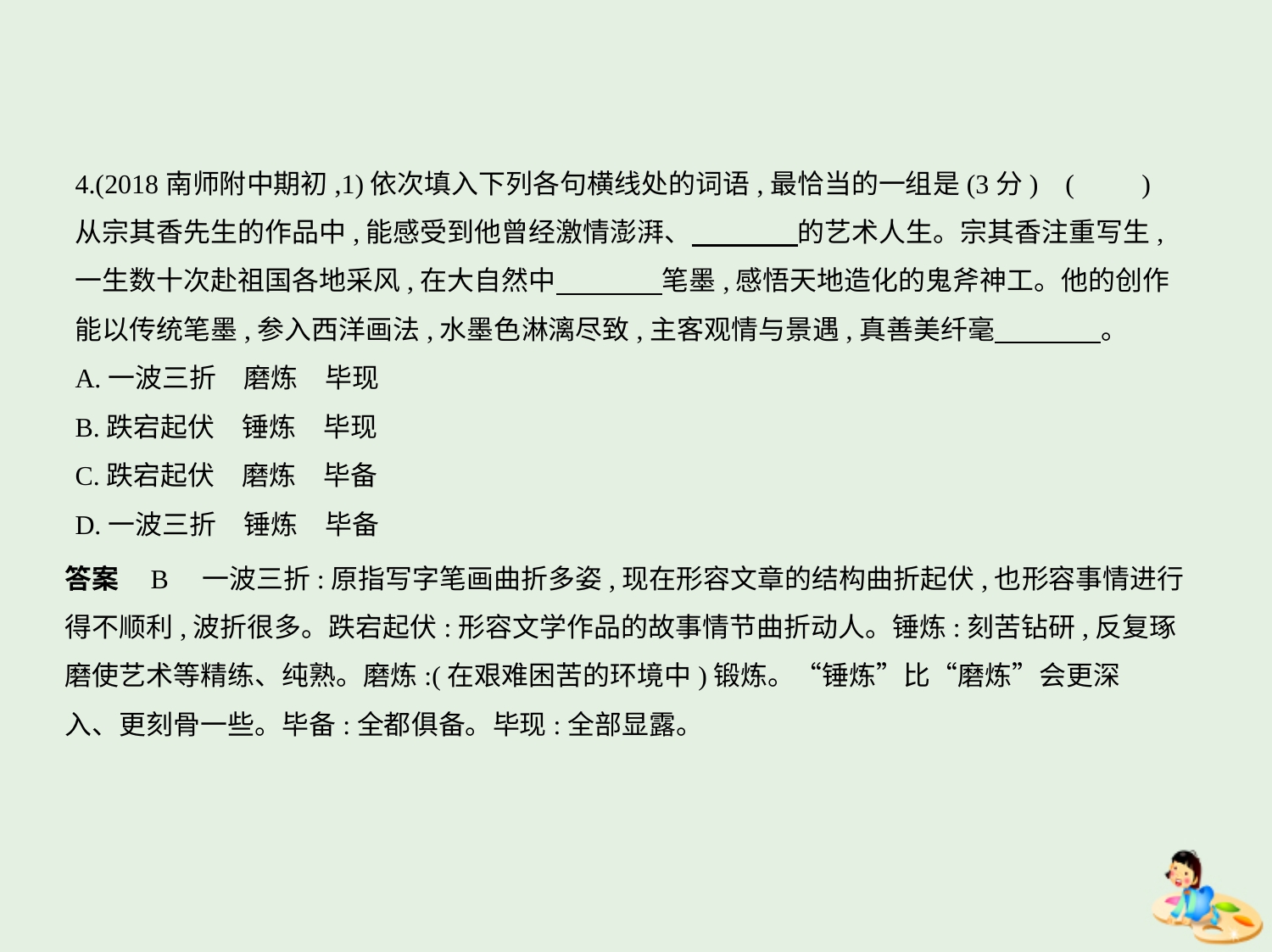

4.(2018南师附中期初,1)依次填入下列各句横线处的词语,最恰当的一组是(3分) (　　)
从宗其香先生的作品中,能感受到他曾经激情澎湃、　　　    的艺术人生。宗其香注重写生,
一生数十次赴祖国各地采风,在大自然中　　　    笔墨,感悟天地造化的鬼斧神工。他的创作
能以传统笔墨,参入西洋画法,水墨色淋漓尽致,主客观情与景遇,真善美纤毫　　　    。
A.一波三折　磨炼　毕现
B.跌宕起伏　锤炼　毕现
C.跌宕起伏　磨炼　毕备
D.一波三折　锤炼　毕备
答案    B　一波三折:原指写字笔画曲折多姿,现在形容文章的结构曲折起伏,也形容事情进行
得不顺利,波折很多。跌宕起伏:形容文学作品的故事情节曲折动人。锤炼:刻苦钻研,反复琢
磨使艺术等精练、纯熟。磨炼:(在艰难困苦的环境中)锻炼。“锤炼”比“磨炼”会更深
入、更刻骨一些。毕备:全都俱备。毕现:全部显露。